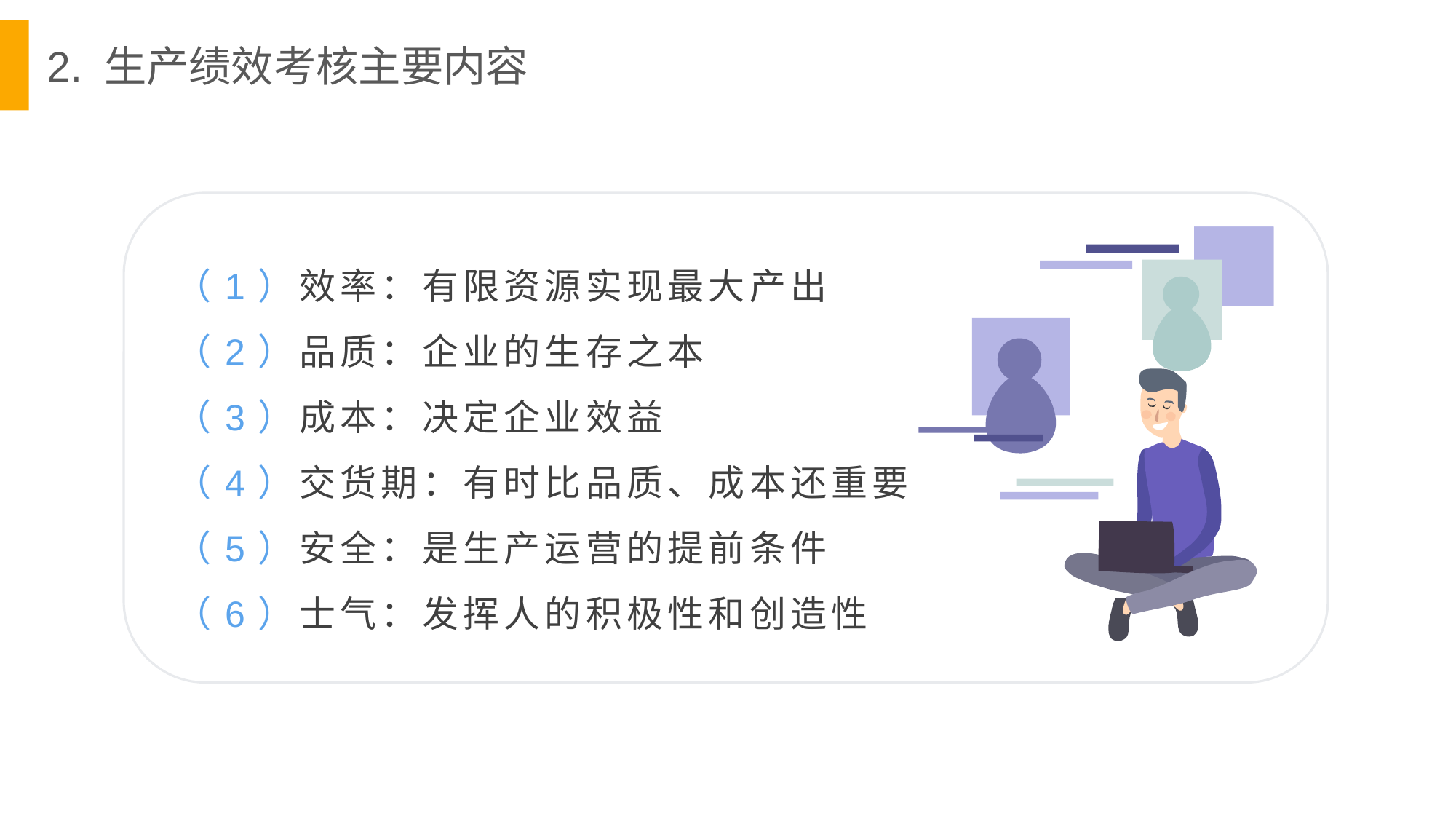

2. 生产绩效考核主要内容

（1）效率：有限资源实现最大产出
（2）品质：企业的生存之本
（3）成本：决定企业效益
（4）交货期：有时比品质、成本还重要
（5）安全：是生产运营的提前条件
（6）士气：发挥人的积极性和创造性